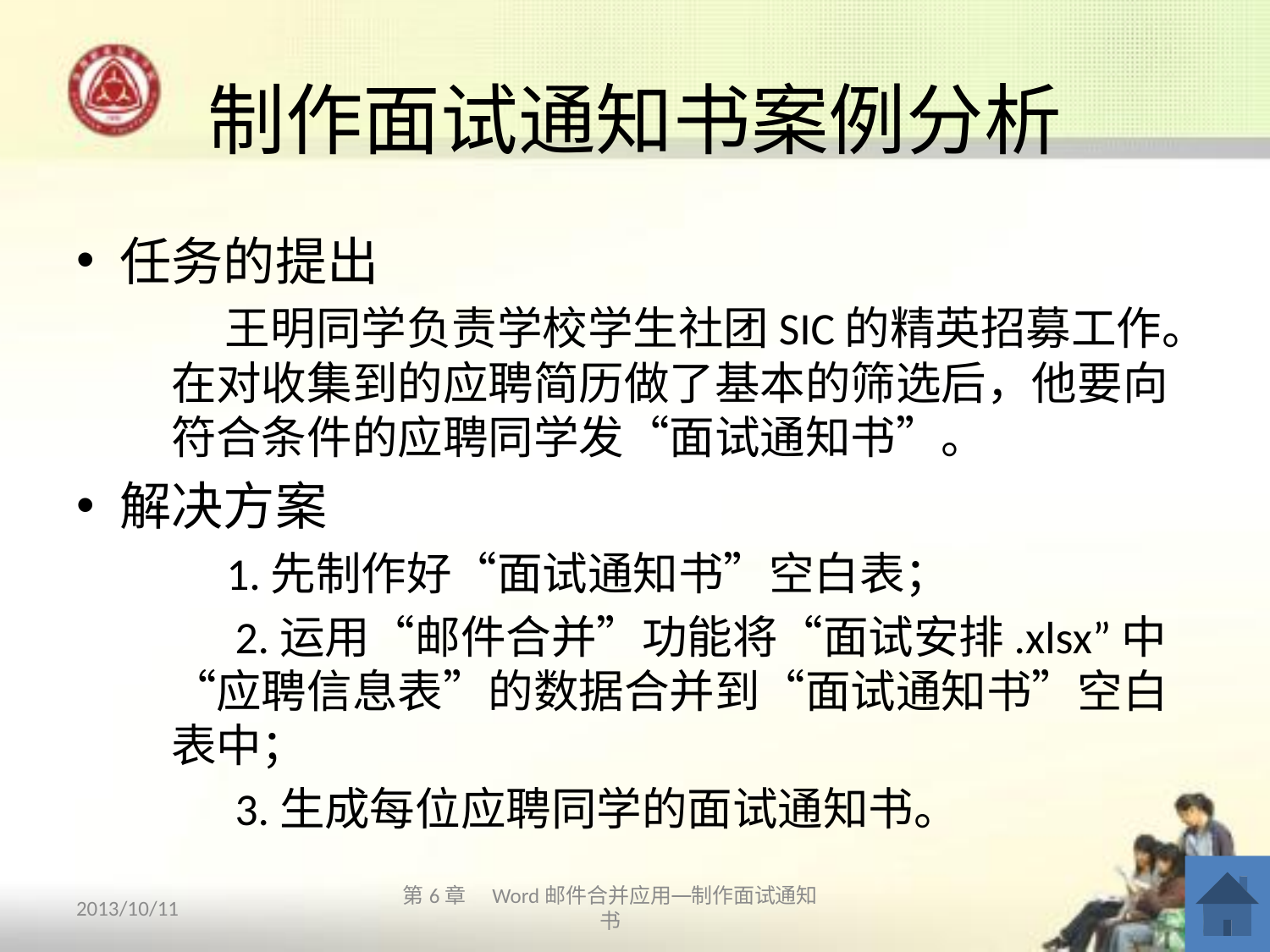

# 制作面试通知书案例分析
任务的提出
　　王明同学负责学校学生社团SIC的精英招募工作。在对收集到的应聘简历做了基本的筛选后，他要向符合条件的应聘同学发“面试通知书”。
解决方案
	　1.先制作好“面试通知书”空白表；
　　2.运用“邮件合并”功能将“面试安排.xlsx”中“应聘信息表”的数据合并到“面试通知书”空白表中；
　　3.生成每位应聘同学的面试通知书。

2013/10/11
第6章　Word邮件合并应用—制作面试通知书
4